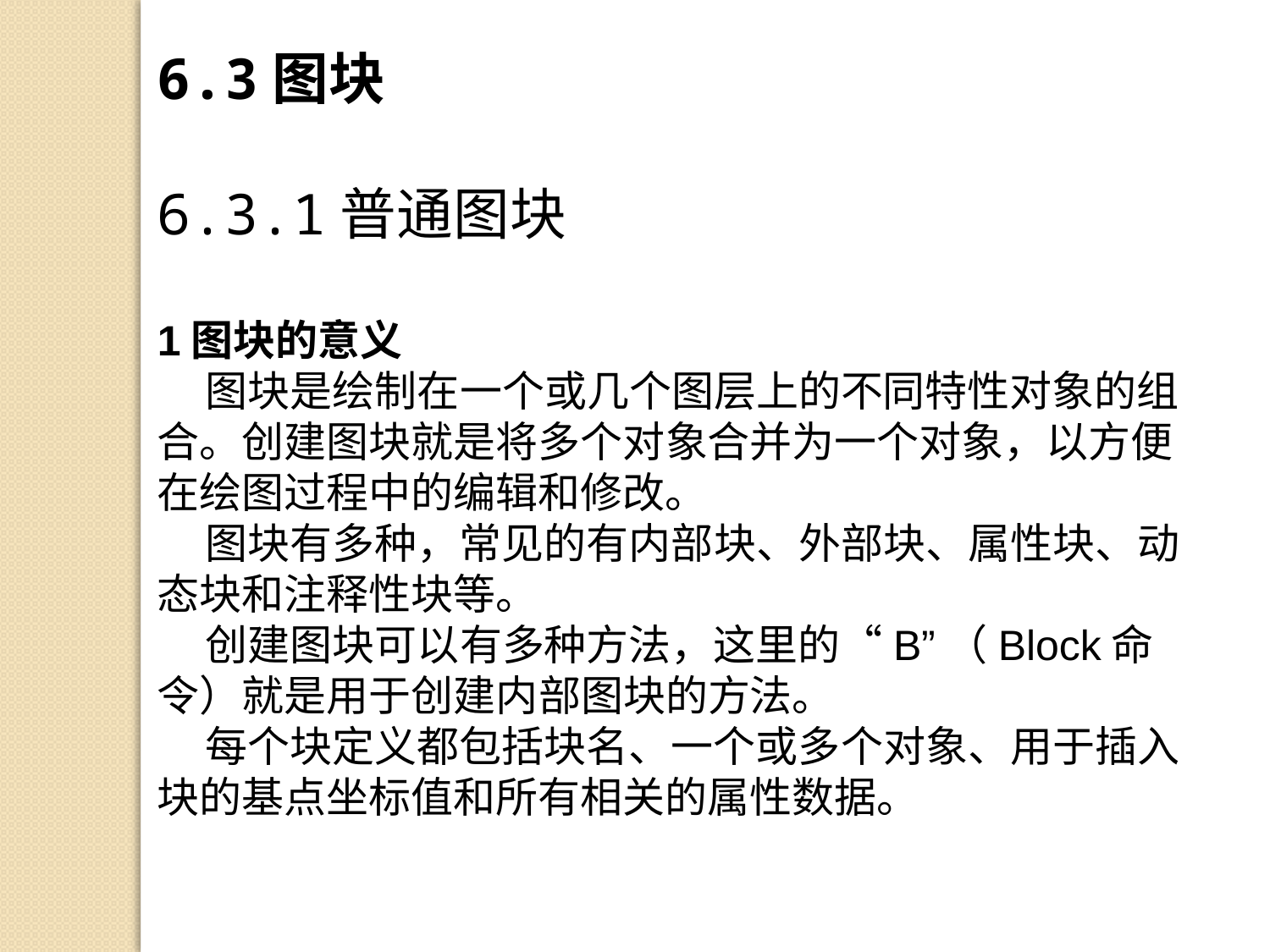

6.3图块

6.3.1普通图块

1图块的意义
    图块是绘制在一个或几个图层上的不同特性对象的组合。创建图块就是将多个对象合并为一个对象，以方便在绘图过程中的编辑和修改。
    图块有多种，常见的有内部块、外部块、属性块、动态块和注释性块等。
    创建图块可以有多种方法，这里的“B”（Block命令）就是用于创建内部图块的方法。
    每个块定义都包括块名、一个或多个对象、用于插入块的基点坐标值和所有相关的属性数据。